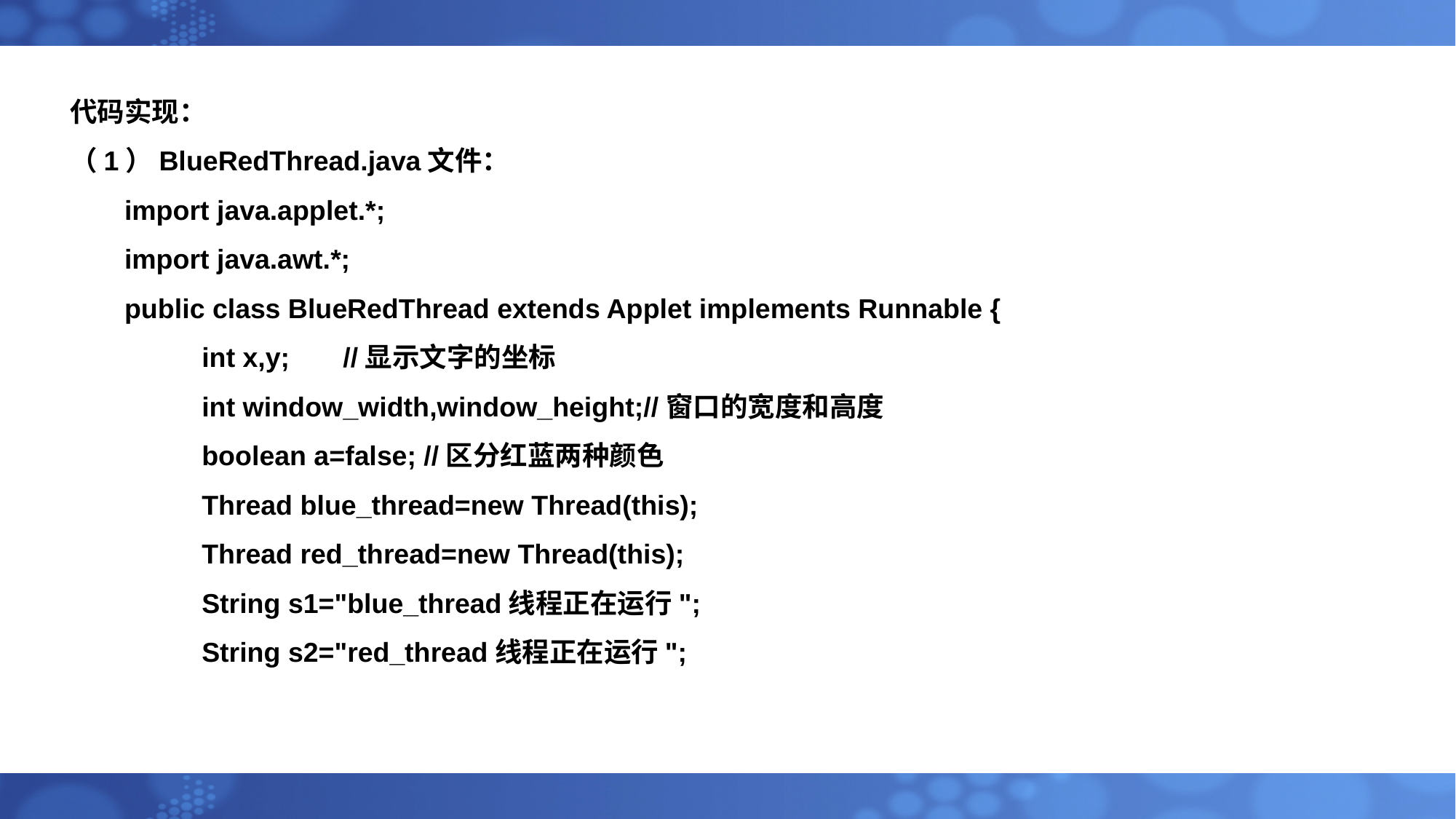

代码实现：
（1）BlueRedThread.java文件：
import java.applet.*;
import java.awt.*;
public class BlueRedThread extends Applet implements Runnable {
	int x,y;       //显示文字的坐标
	int window_width,window_height;//窗口的宽度和高度
	boolean a=false; //区分红蓝两种颜色
	Thread blue_thread=new Thread(this);
	Thread red_thread=new Thread(this);
    	String s1="blue_thread线程正在运行";
    	String s2="red_thread线程正在运行";